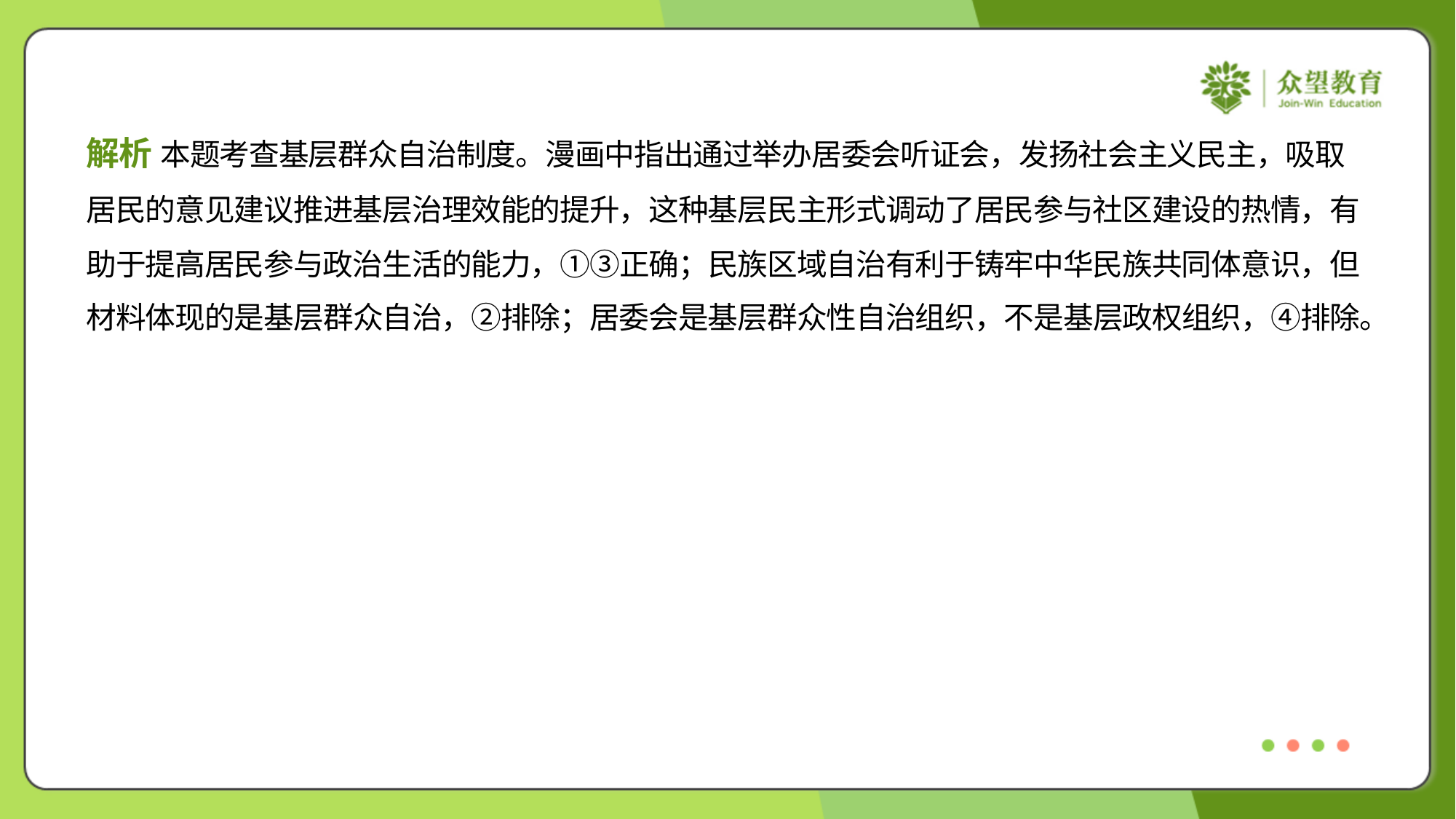

解析 本题考查基层群众自治制度。漫画中指出通过举办居委会听证会，发扬社会主义民主，吸取
居民的意见建议推进基层治理效能的提升，这种基层民主形式调动了居民参与社区建设的热情，有
助于提高居民参与政治生活的能力，①③正确；民族区域自治有利于铸牢中华民族共同体意识，但
材料体现的是基层群众自治，②排除；居委会是基层群众性自治组织，不是基层政权组织，④排除。